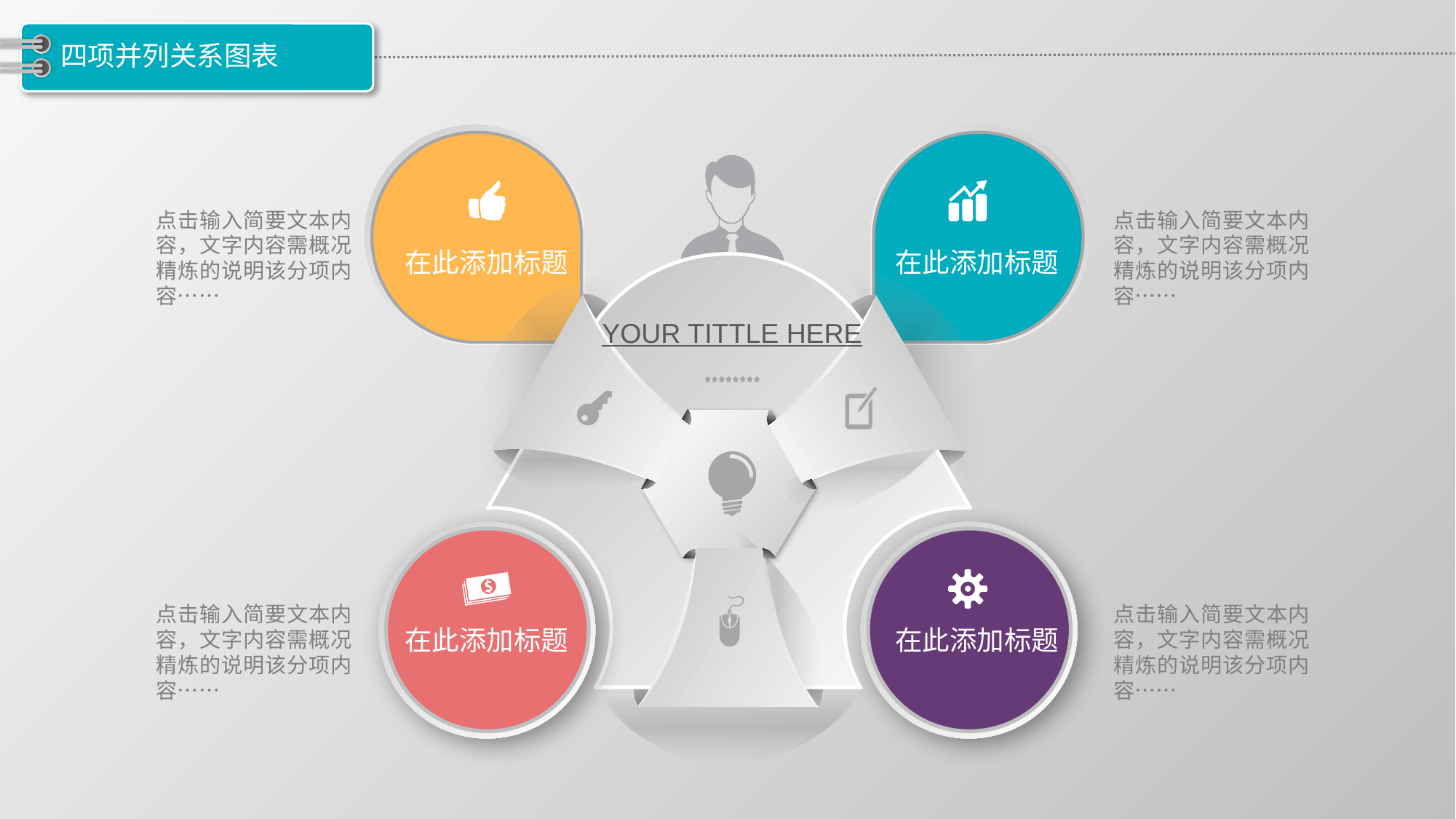

# 四项并列关系图表

点击输入简要文本内容，文字内容需概况精炼的说明该分项内容……
点击输入简要文本内容，文字内容需概况精炼的说明该分项内容……

在此添加标题
在此添加标题
YOUR TITTLE HERE

点击输入简要文本内容，文字内容需概况精炼的说明该分项内容……
点击输入简要文本内容，文字内容需概况精炼的说明该分项内容……
在此添加标题
在此添加标题